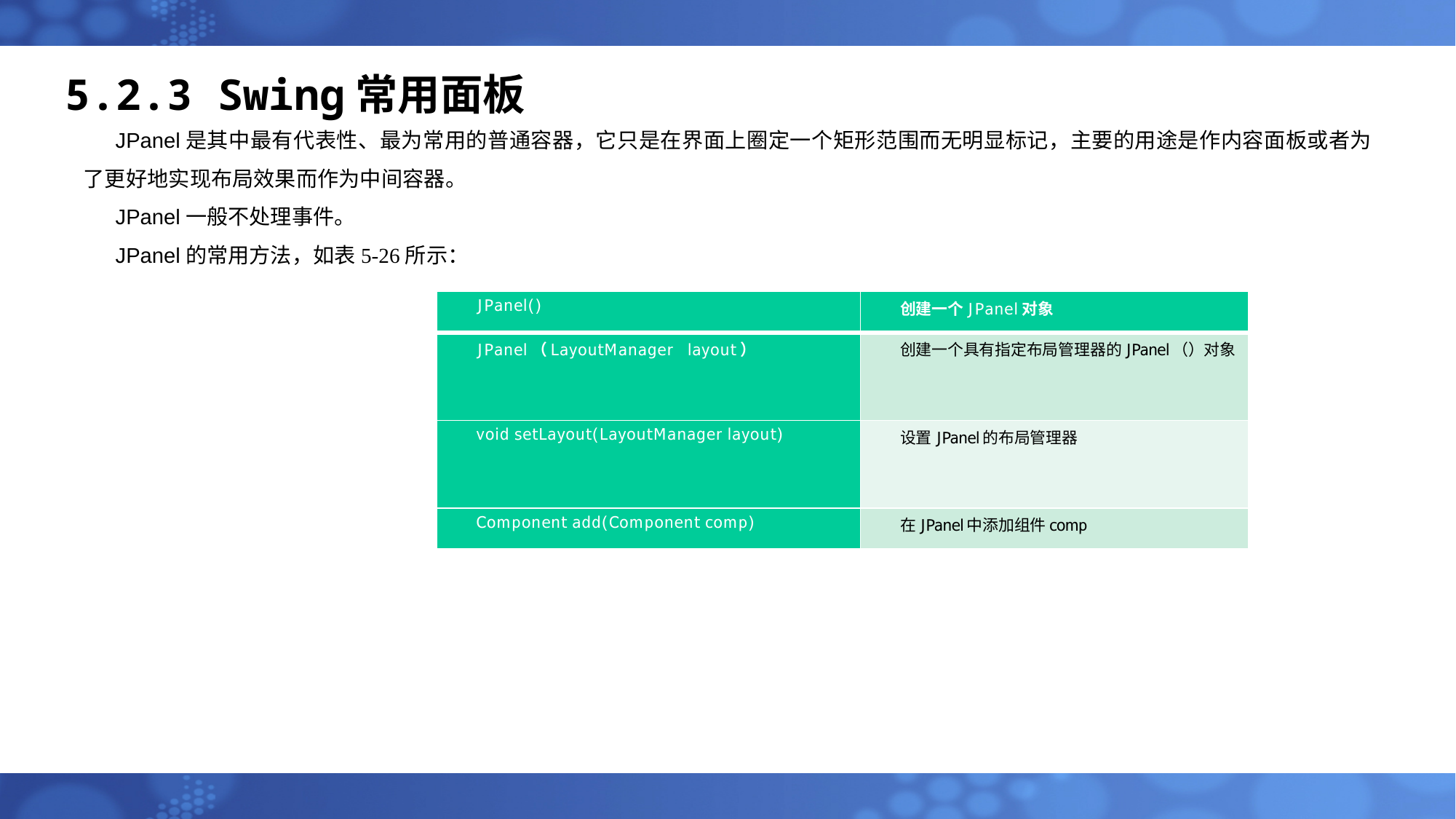

# 5.2.3 Swing常用面板
JPanel是其中最有代表性、最为常用的普通容器，它只是在界面上圈定一个矩形范围而无明显标记，主要的用途是作内容面板或者为了更好地实现布局效果而作为中间容器。
JPanel一般不处理事件。
JPanel的常用方法，如表5-26所示：
| JPanel() | 创建一个JPanel对象 |
| --- | --- |
| JPanel（LayoutManager layout） | 创建一个具有指定布局管理器的JPanel（）对象 |
| void setLayout(LayoutManager layout) | 设置JPanel的布局管理器 |
| Component add(Component comp) | 在JPanel中添加组件comp |